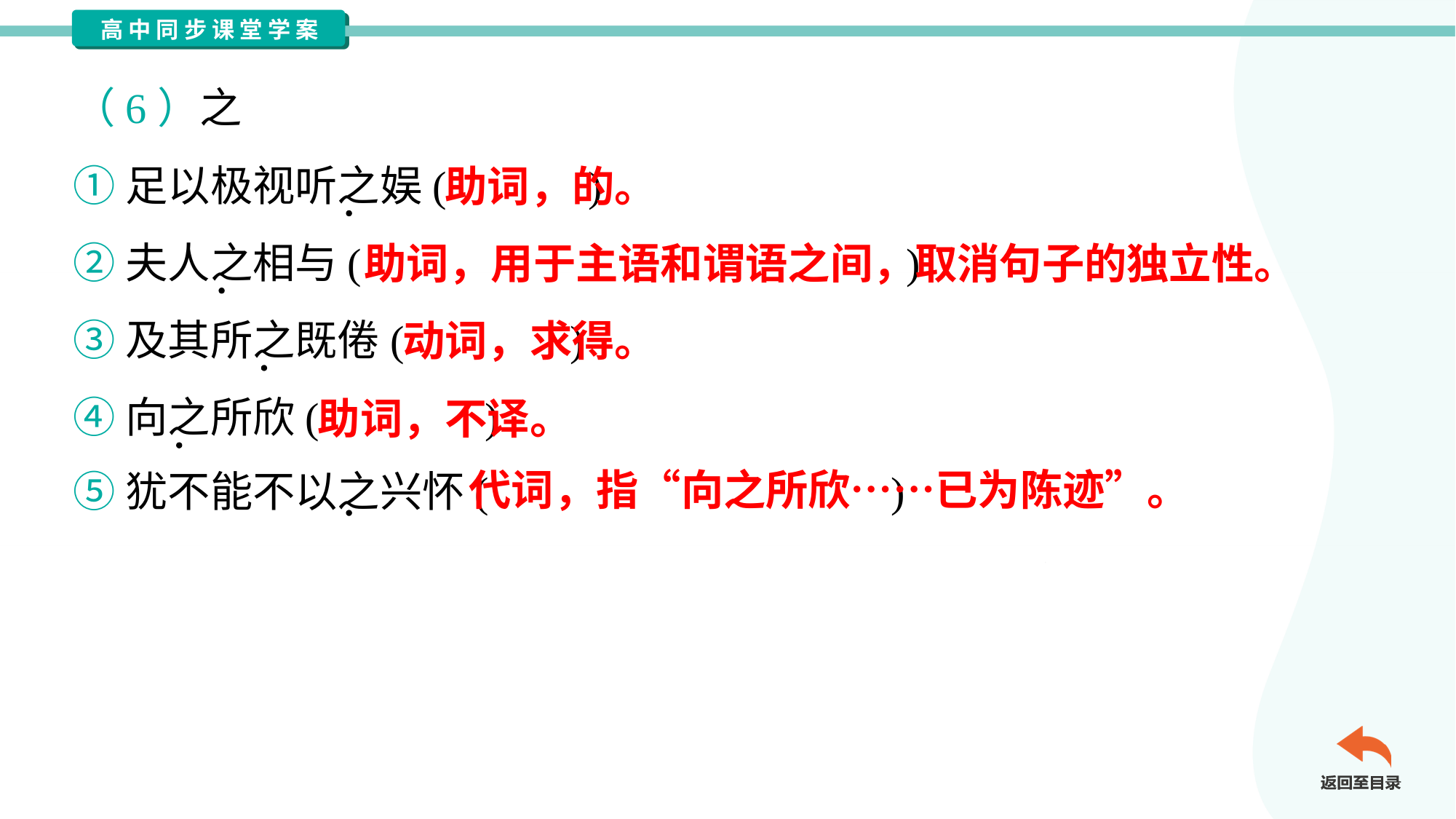

（6）之
①足以极视听之娱(            )
②夫人之相与(                                              )
③及其所之既倦(              )
④向之所欣(              )
⑤犹不能不以之兴怀(                                  )
助词，的。
助词，用于主语和谓语之间，取消句子的独立性。

动词，求得。

助词，不译。

代词，指“向之所欣……已为陈迹”。